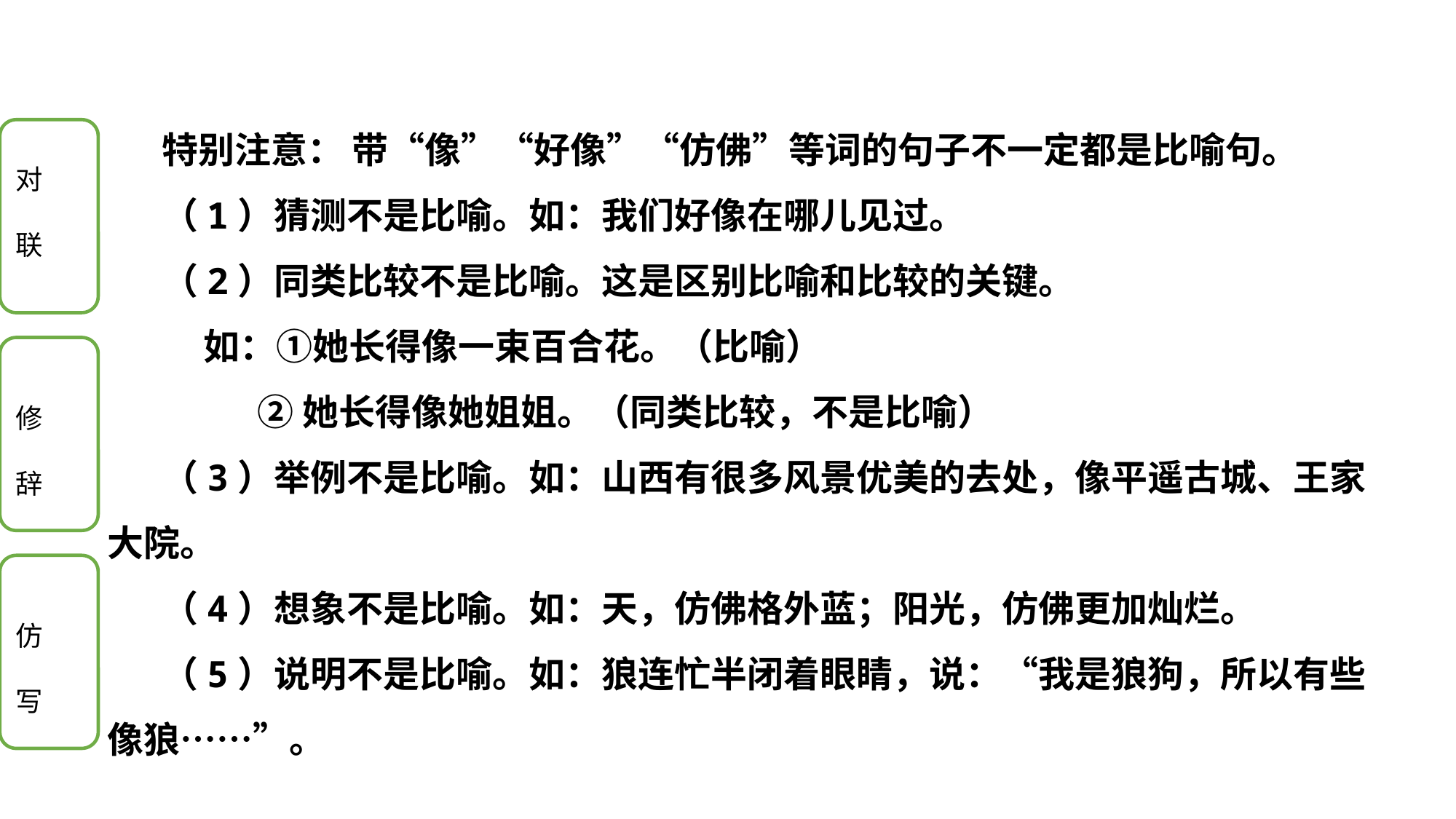

特别注意： 带“像”“好像”“仿佛”等词的句子不一定都是比喻句。
（1）猜测不是比喻。如：我们好像在哪儿见过。
（2）同类比较不是比喻。这是区别比喻和比较的关键。
    如：①她长得像一束百合花。（比喻）
     ②她长得像她姐姐。（同类比较，不是比喻）
（3）举例不是比喻。如：山西有很多风景优美的去处，像平遥古城、王家大院。
（4）想象不是比喻。如：天，仿佛格外蓝；阳光，仿佛更加灿烂。
（5）说明不是比喻。如：狼连忙半闭着眼睛，说：“我是狼狗，所以有些像狼……”。